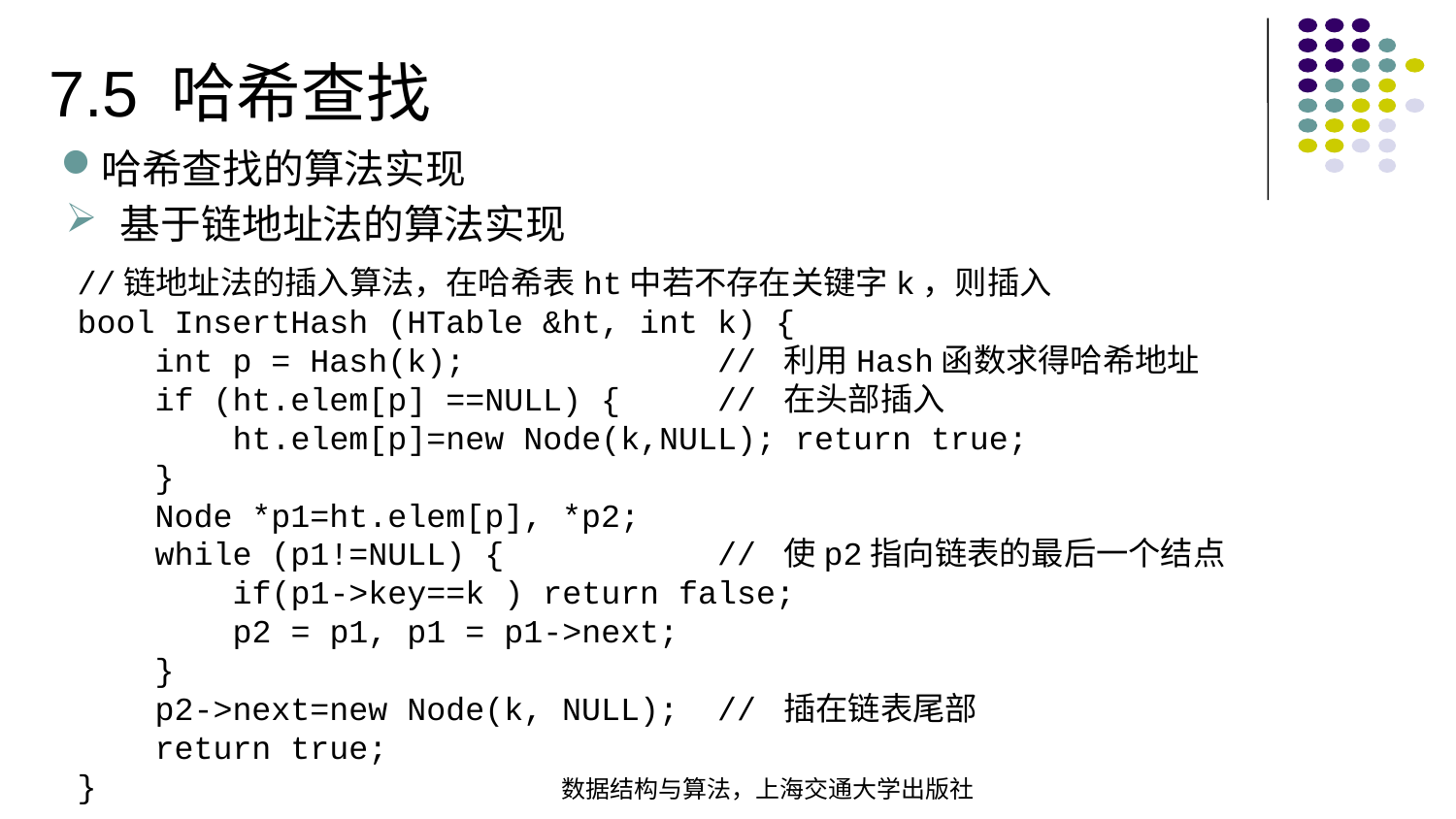

7.5 哈希查找
哈希查找的算法实现
基于链地址法的算法实现
//链地址法的插入算法，在哈希表ht中若不存在关键字k，则插入 bool InsertHash (HTable &ht, int k) {    int p = Hash(k);             // 利用Hash函数求得哈希地址    if (ht.elem[p] ==NULL) {     // 在头部插入         ht.elem[p]=new Node(k,NULL); return true;    }    Node *p1=ht.elem[p], *p2;    while (p1!=NULL) {           // 使p2指向链表的最后一个结点        if(p1->key==k ) return false;        p2 = p1, p1 = p1->next;    }    p2->next=new Node(k, NULL);  // 插在链表尾部    return true;
}